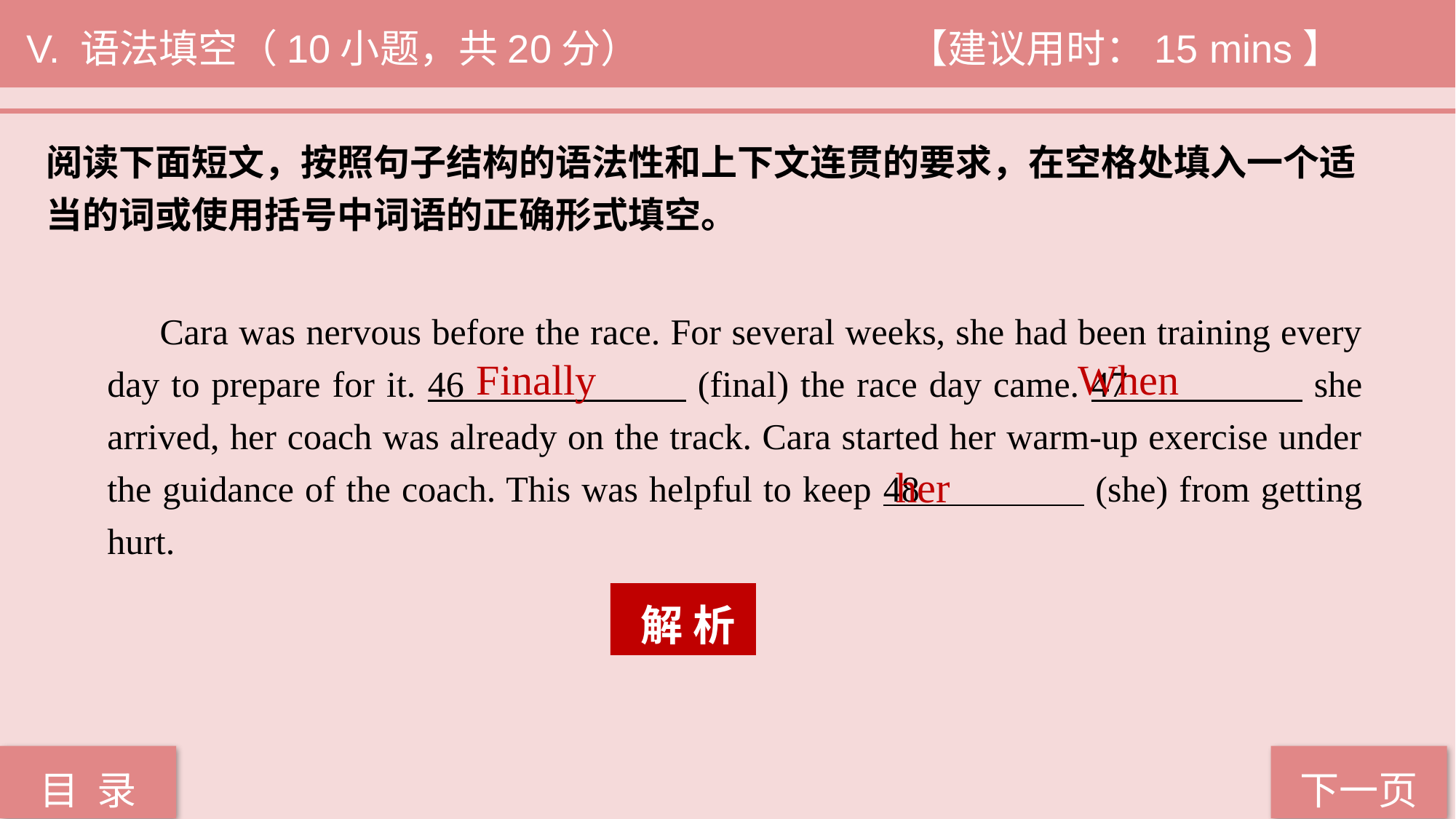

V. 语法填空（10小题，共20分） 			 【建议用时：15 mins】
阅读下面短文，按照句子结构的语法性和上下文连贯的要求，在空格处填入一个适
当的词或使用括号中词语的正确形式填空。
     Cara was nervous before the race. For several weeks, she had been training every day to prepare for it. 46                    (final) the race day came. 47                she arrived, her coach was already on the track. Cara started her warm-up exercise under the guidance of the coach. This was helpful to keep 48                (she) from getting hurt.
When
Finally
her
 解 析